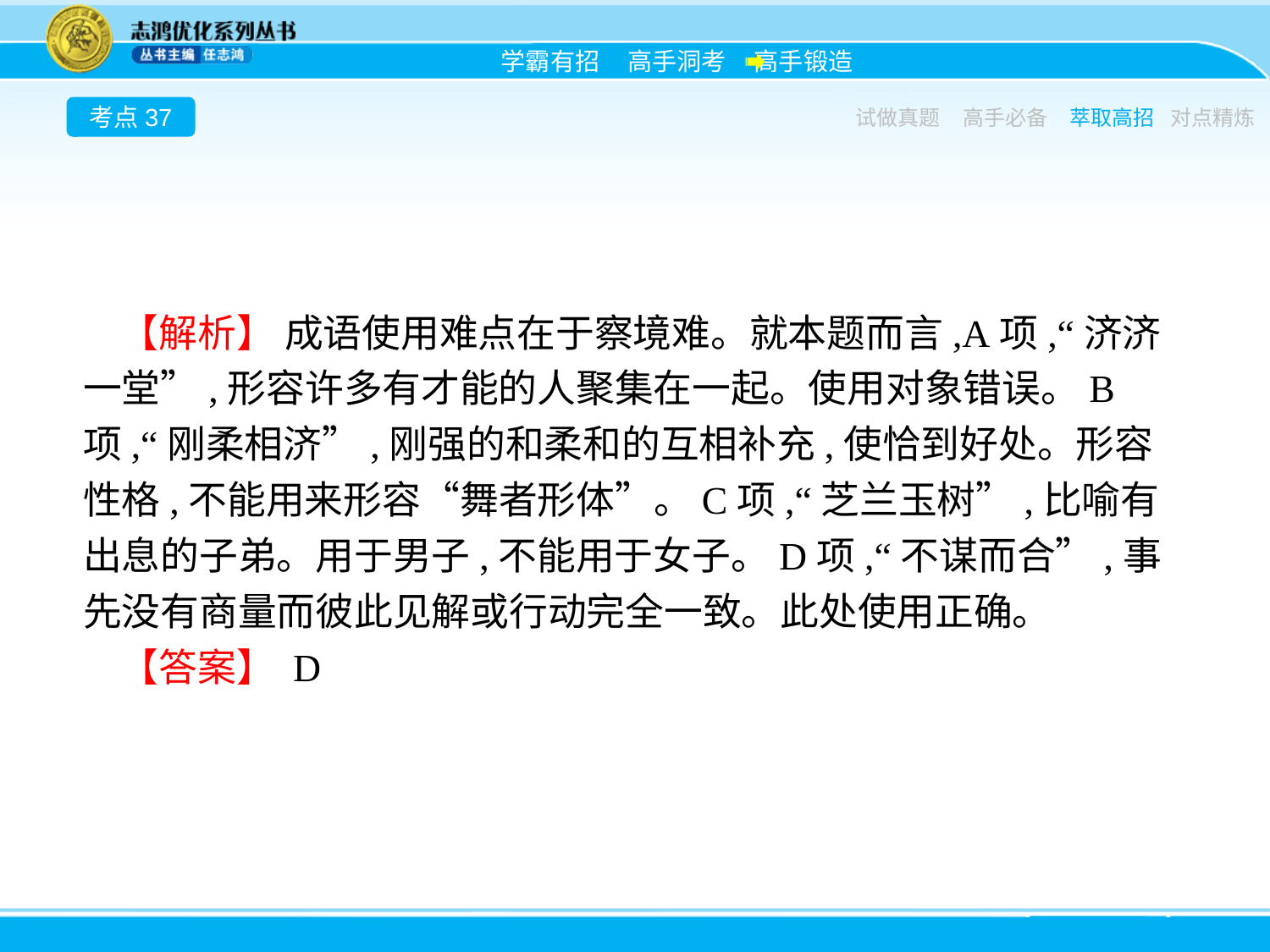

考点37
试做真题
高手必备
萃取高招
对点精炼
【解析】 成语使用难点在于察境难。就本题而言,A项,“济济一堂”,形容许多有才能的人聚集在一起。使用对象错误。B项,“刚柔相济”,刚强的和柔和的互相补充,使恰到好处。形容性格,不能用来形容“舞者形体”。C项,“芝兰玉树”,比喻有出息的子弟。用于男子,不能用于女子。D项,“不谋而合”,事先没有商量而彼此见解或行动完全一致。此处使用正确。
【答案】 D